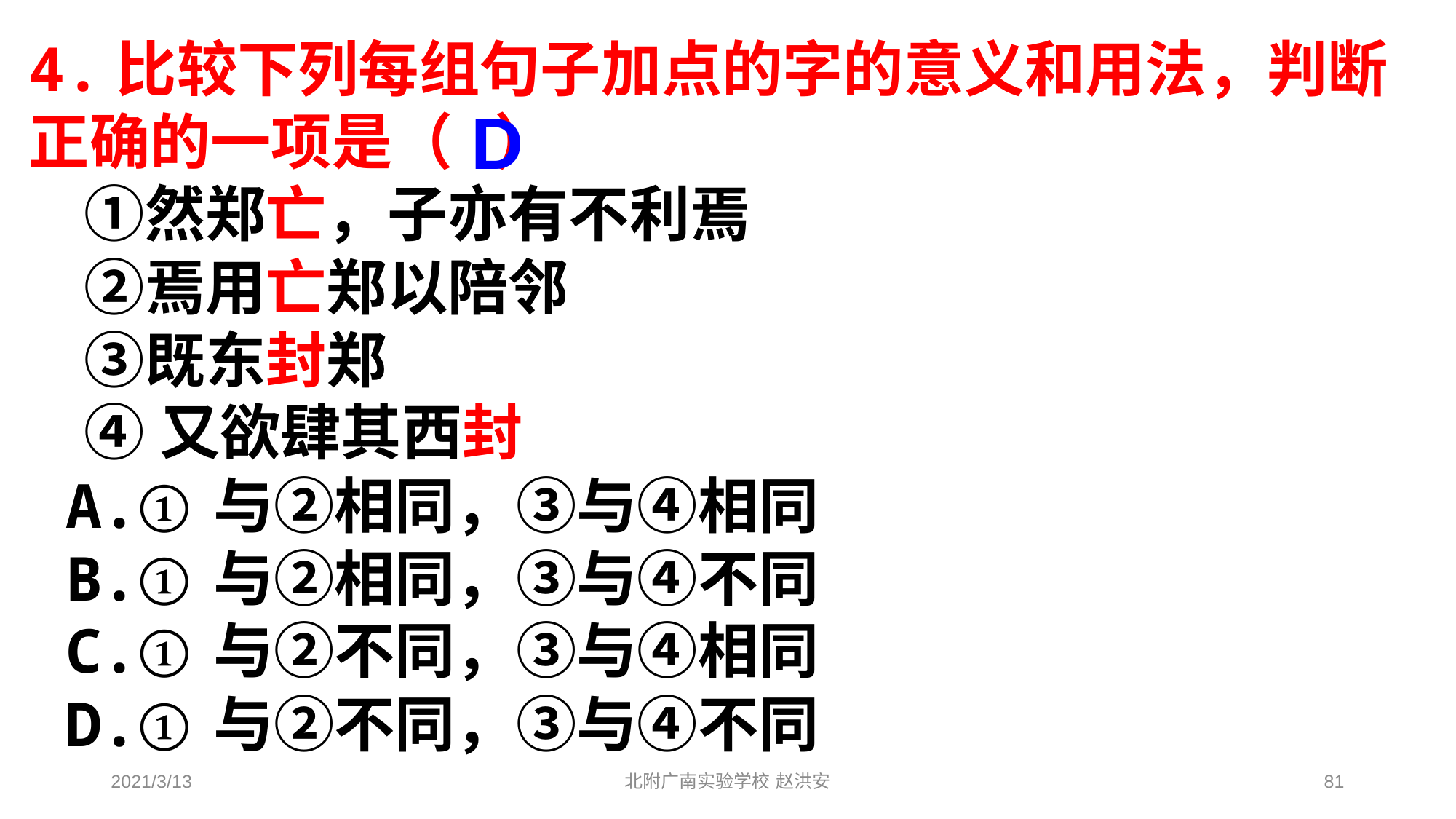

4.比较下列每组句子加点的字的意义和用法，判断正确的一项是（   ）
    ①然郑亡，子亦有不利焉
    ②焉用亡郑以陪邻
    ③既东封郑
    ④又欲肆其西封
 A.①与②相同，③与④相同
 B.①与②相同，③与④不同
 C.①与②不同，③与④相同
 D.①与②不同，③与④不同
D
2021/3/13
北附广南实验学校 赵洪安
81